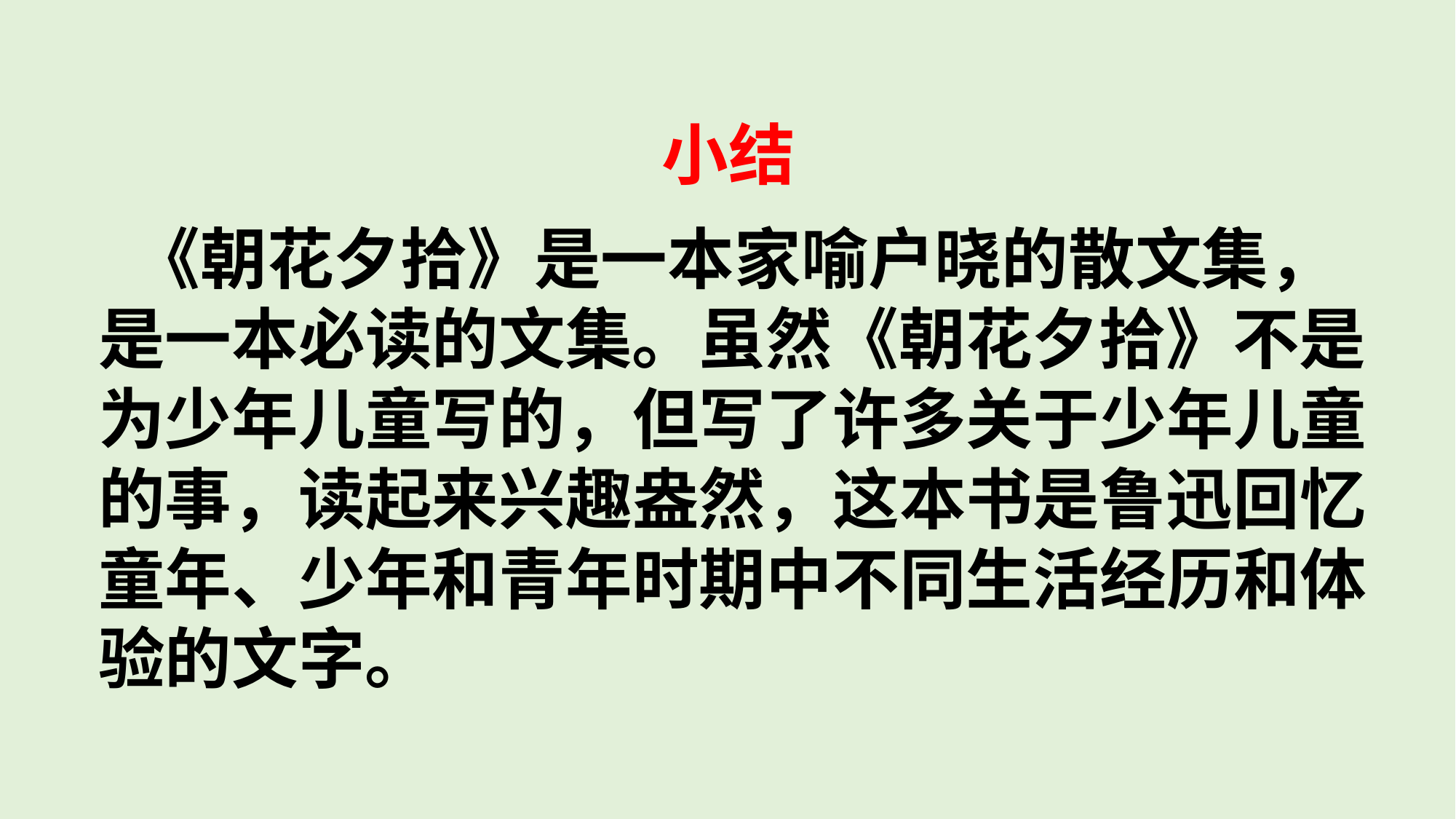

# 小结
    《朝花夕拾》是一本家喻户晓的散文集，是一本必读的文集。虽然《朝花夕拾》不是为少年儿童写的，但写了许多关于少年儿童的事，读起来兴趣盎然，这本书是鲁迅回忆童年、少年和青年时期中不同生活经历和体验的文字。